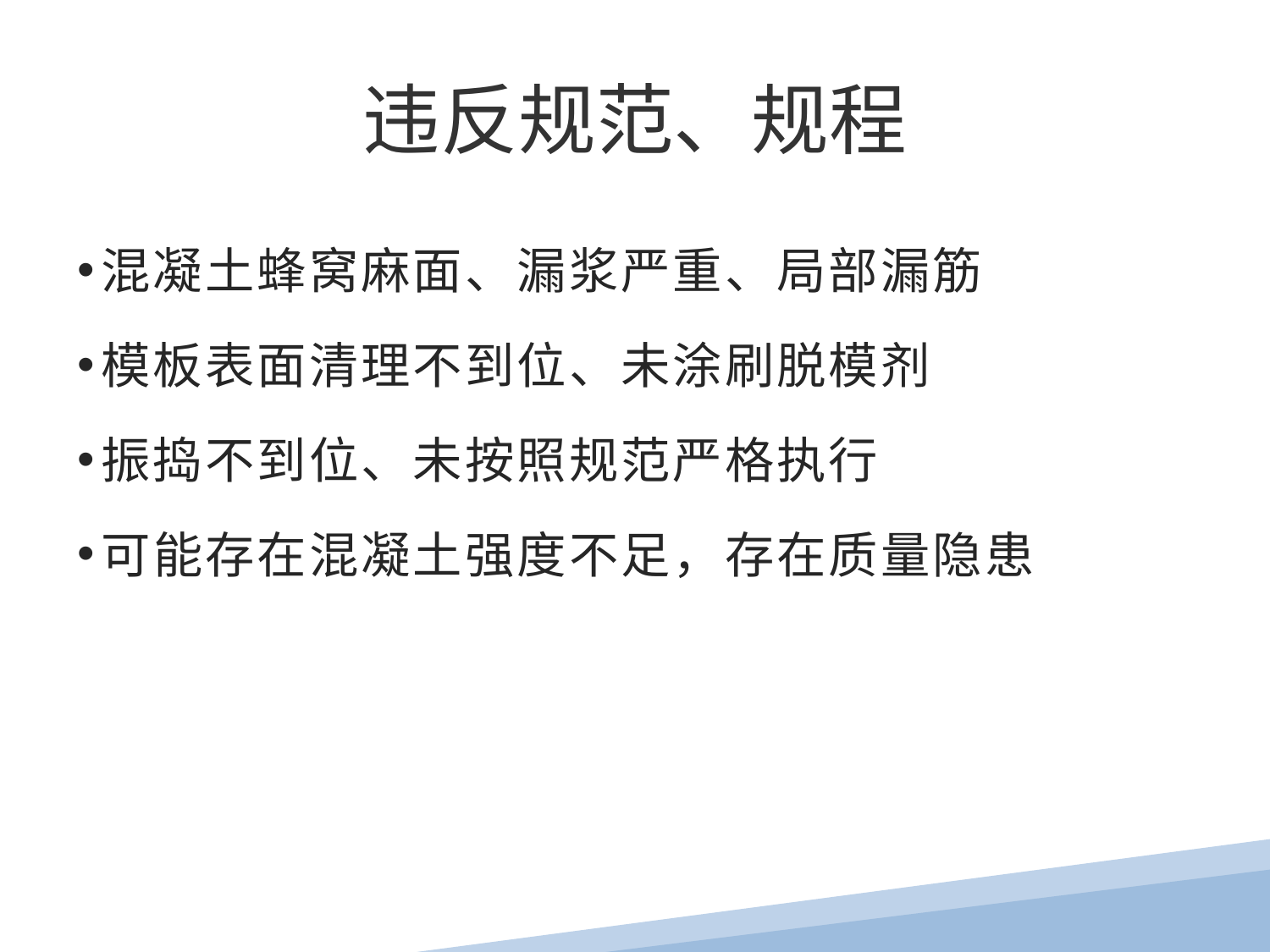

违反规范、规程
混凝土蜂窝麻面、漏浆严重、局部漏筋
模板表面清理不到位、未涂刷脱模剂
振捣不到位、未按照规范严格执行
可能存在混凝土强度不足，存在质量隐患